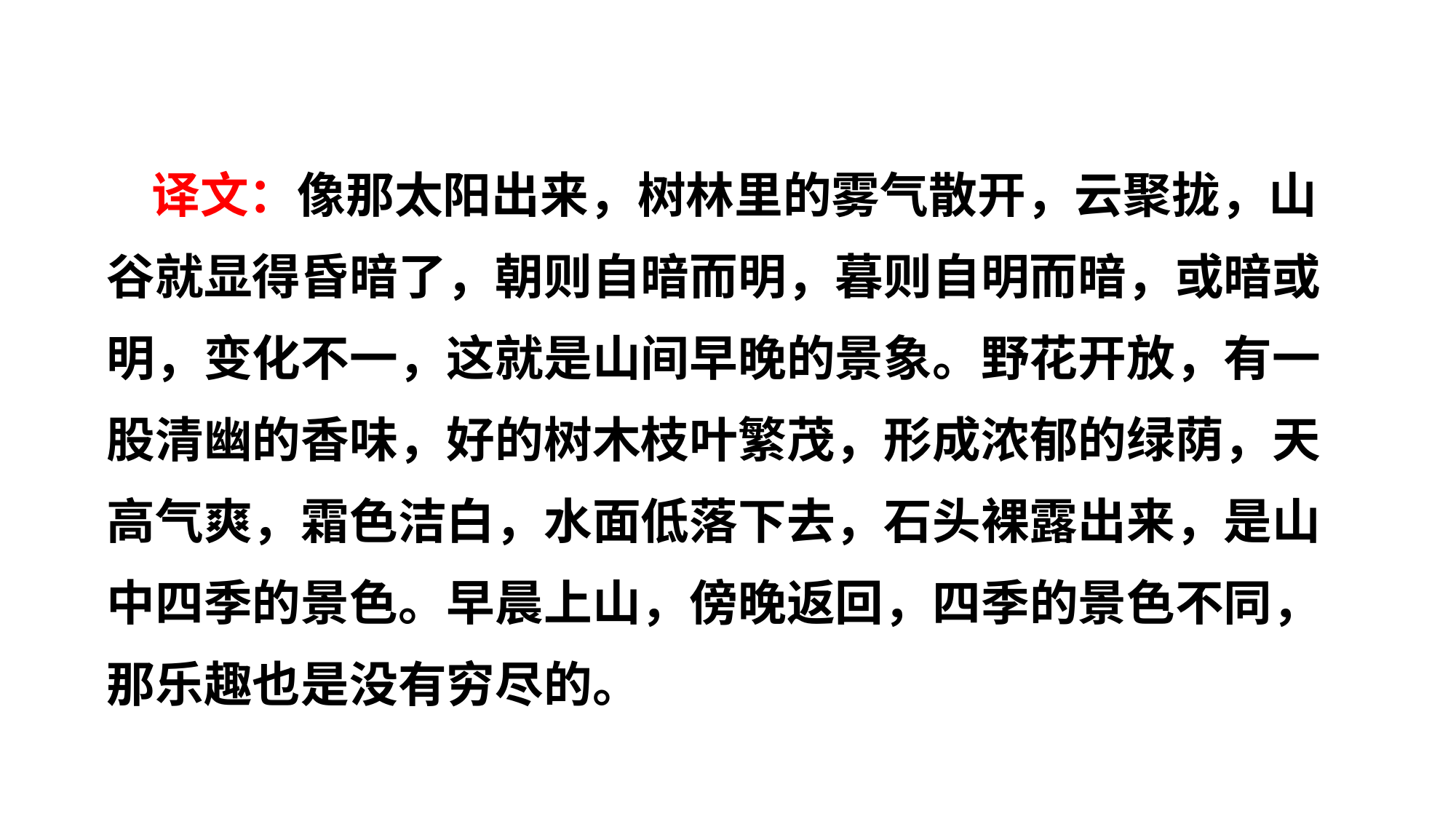

译文：像那太阳出来，树林里的雾气散开，云聚拢，山谷就显得昏暗了，朝则自暗而明，暮则自明而暗，或暗或明，变化不一，这就是山间早晚的景象。野花开放，有一股清幽的香味，好的树木枝叶繁茂，形成浓郁的绿荫，天高气爽，霜色洁白，水面低落下去，石头裸露出来，是山中四季的景色。早晨上山，傍晚返回，四季的景色不同，那乐趣也是没有穷尽的。